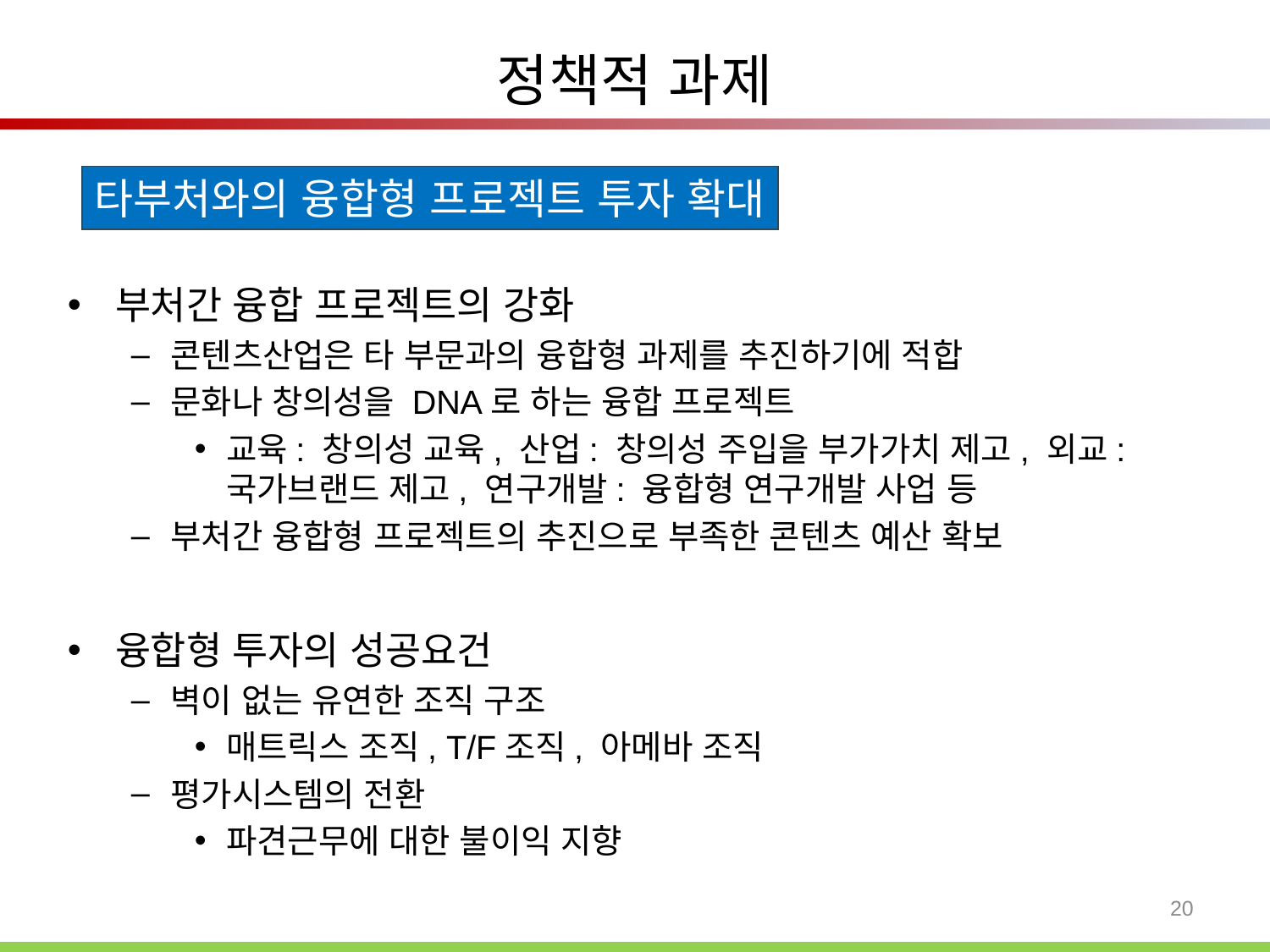

# 정책적 과제
타부처와의 융합형 프로젝트 투자 확대

부처간 융합 프로젝트의 강화
콘텐츠산업은 타 부문과의 융합형 과제를 추진하기에 적합
문화나 창의성을 DNA로 하는 융합 프로젝트
교육: 창의성 교육, 산업: 창의성 주입을 부가가치 제고, 외교: 국가브랜드 제고, 연구개발: 융합형 연구개발 사업 등
부처간 융합형 프로젝트의 추진으로 부족한 콘텐츠 예산 확보

융합형 투자의 성공요건
벽이 없는 유연한 조직 구조
매트릭스 조직, T/F조직, 아메바 조직
평가시스템의 전환
파견근무에 대한 불이익 지향

20